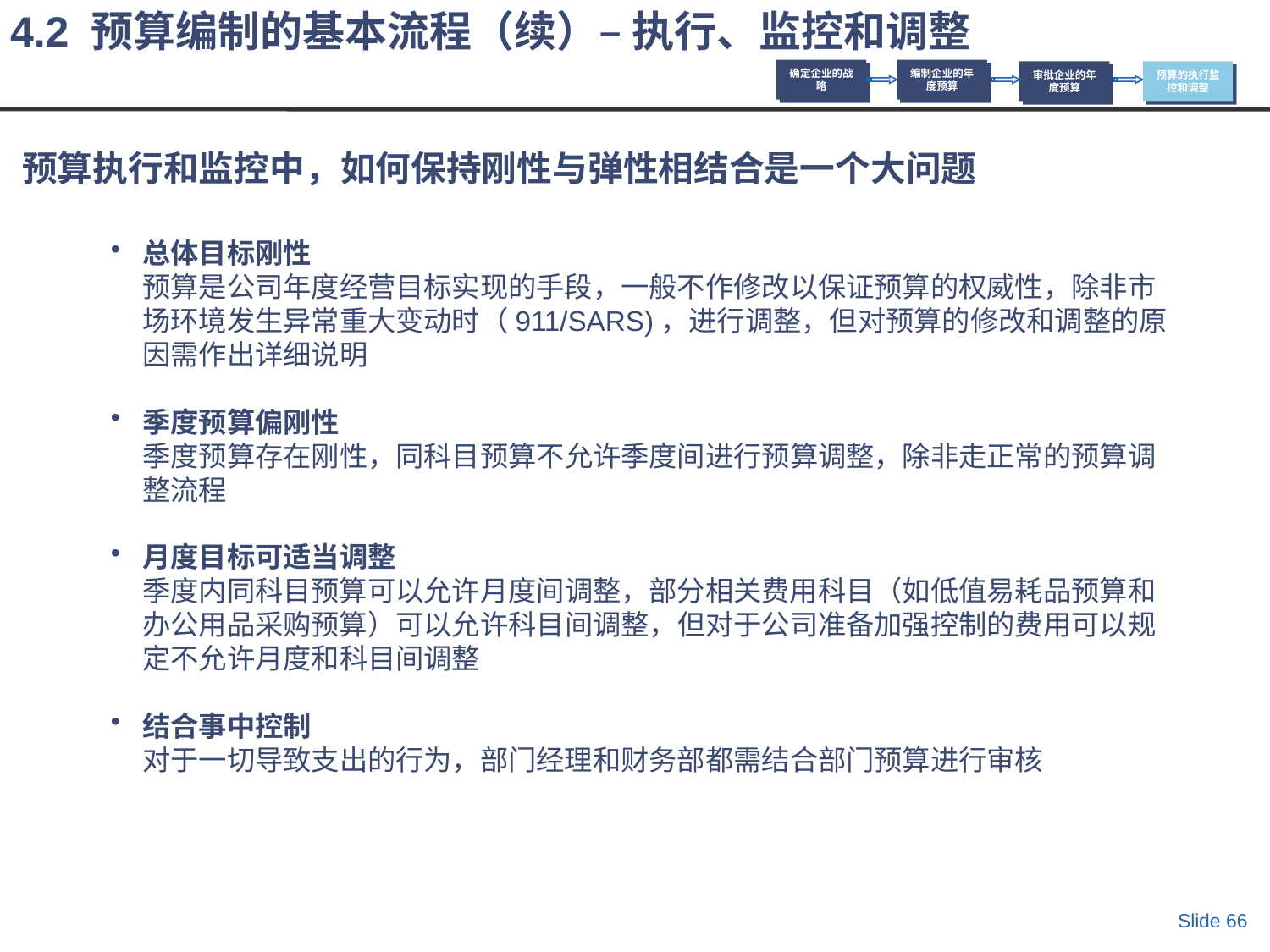

4.2 预算编制的基本流程（续）– 执行、监控和调整
确定企业的战略
编制企业的年度预算
审批企业的年度预算
预算的执行监控和调整

# 预算执行和监控中，如何保持刚性与弹性相结合是一个大问题
总体目标刚性
预算是公司年度经营目标实现的手段，一般不作修改以保证预算的权威性，除非市场环境发生异常重大变动时（911/SARS)，进行调整，但对预算的修改和调整的原因需作出详细说明

季度预算偏刚性
季度预算存在刚性，同科目预算不允许季度间进行预算调整，除非走正常的预算调整流程

月度目标可适当调整
季度内同科目预算可以允许月度间调整，部分相关费用科目（如低值易耗品预算和办公用品采购预算）可以允许科目间调整，但对于公司准备加强控制的费用可以规定不允许月度和科目间调整

结合事中控制
对于一切导致支出的行为，部门经理和财务部都需结合部门预算进行审核

Slide 66